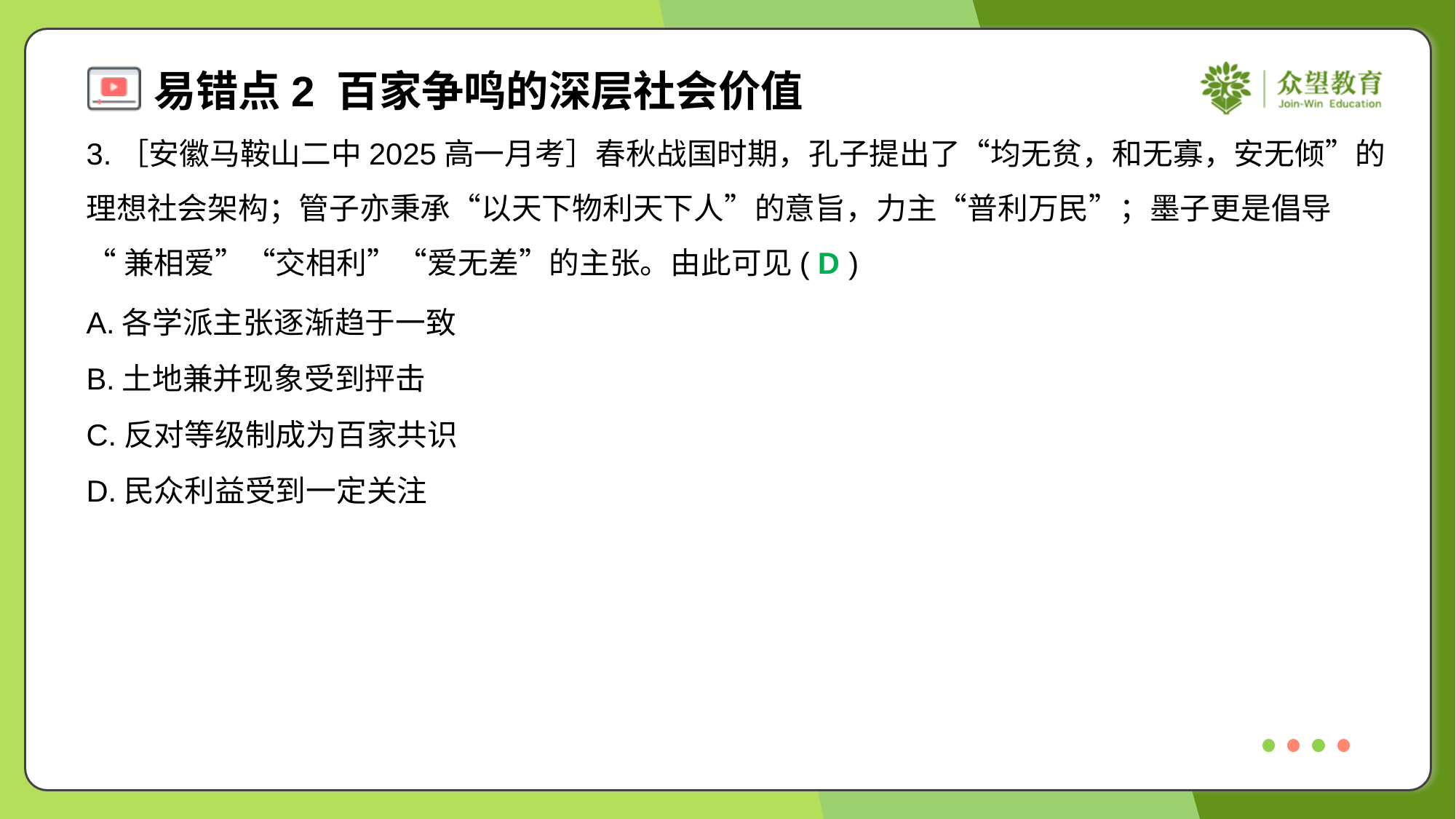

3.［安徽马鞍山二中2025高一月考］春秋战国时期，孔子提出了“均无贫，和无寡，安无倾”的
理想社会架构；管子亦秉承“以天下物利天下人”的意旨，力主“普利万民”；墨子更是倡导
“兼相爱”“交相利”“爱无差”的主张。由此可见(     )
D
A.各学派主张逐渐趋于一致
B.土地兼并现象受到抨击
C.反对等级制成为百家共识
D.民众利益受到一定关注